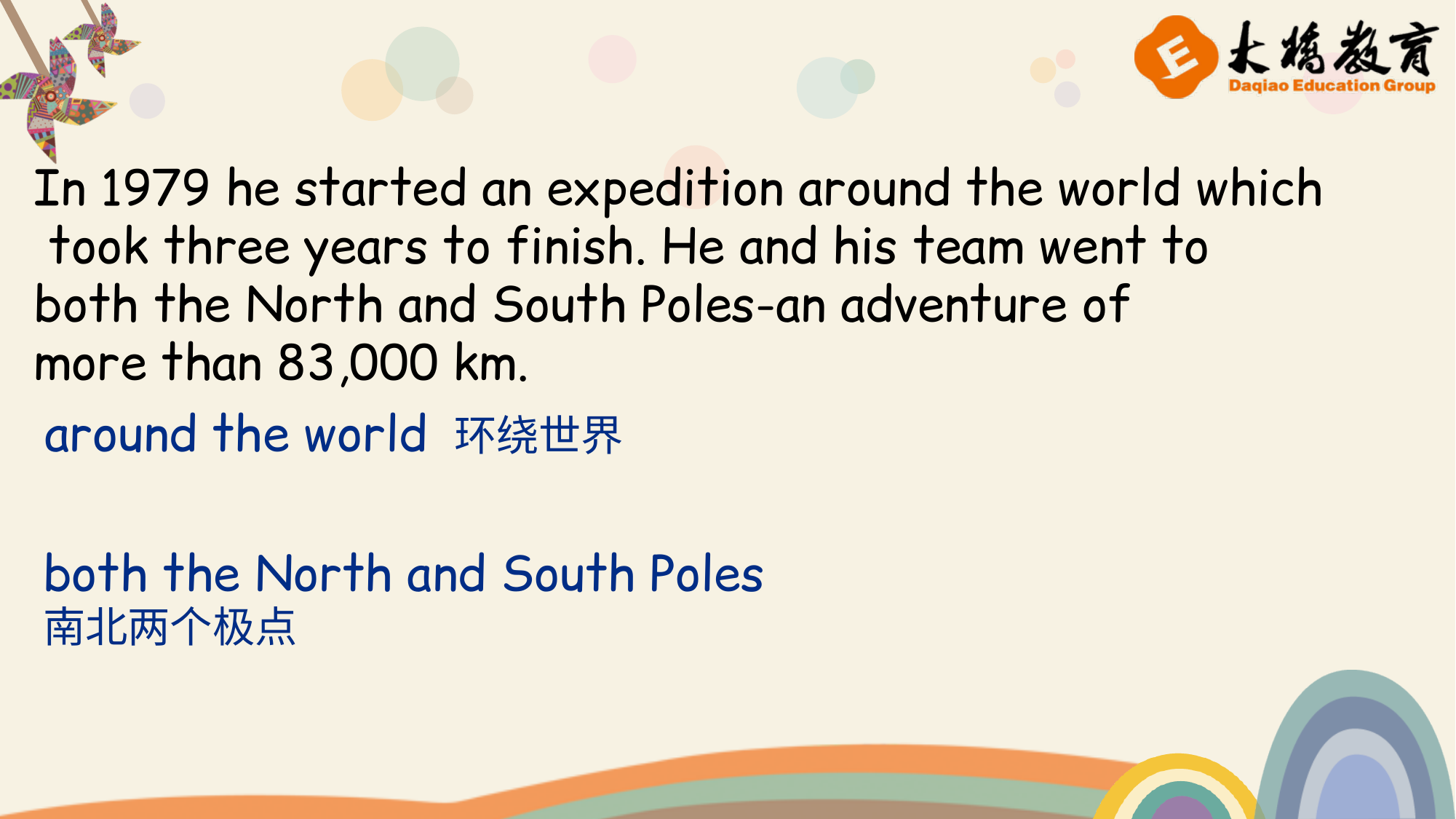

In 1979 he started an expedition around the world which
 took three years to finish. He and his team went to
both the North and South Poles-an adventure of
more than 83,000 km.
around the world 环绕世界
both the North and South Poles 南北两个极点